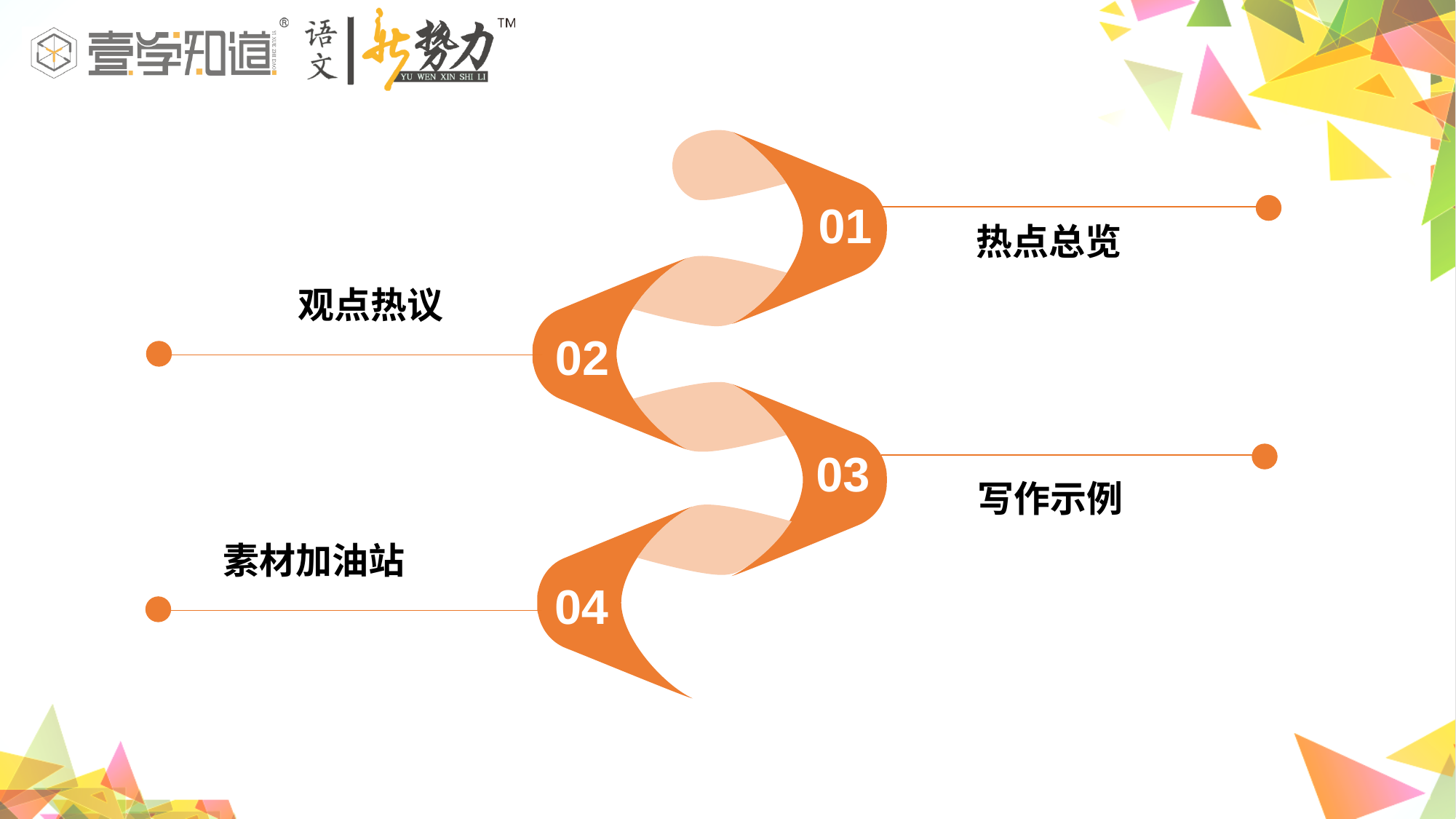

01

    热点总览

  观点热议

02

03

   写作示例

素材加油站
04